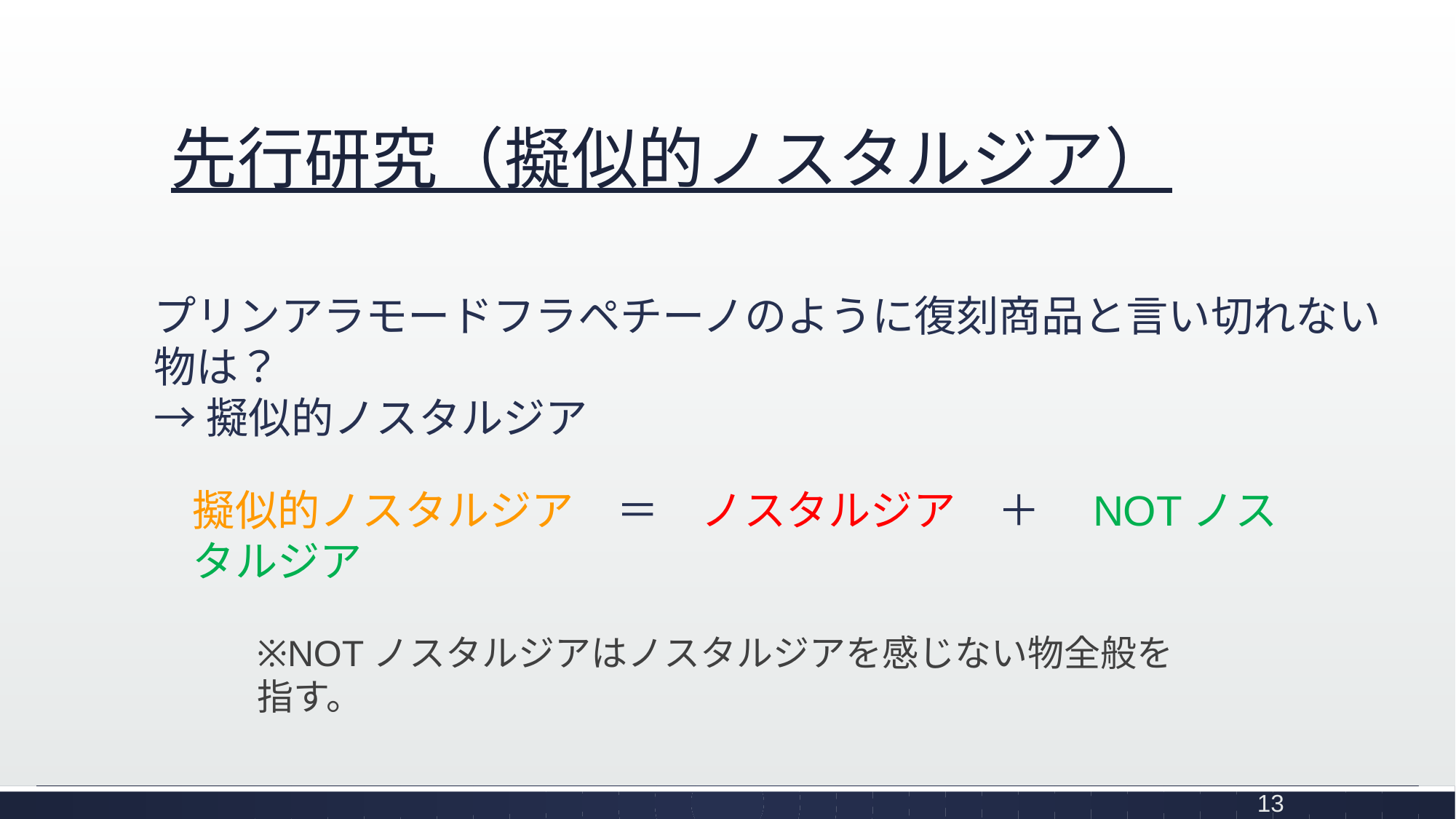

# 先行研究（擬似的ノスタルジア）
プリンアラモードフラペチーノのように復刻商品と言い切れない物は？
→擬似的ノスタルジア
擬似的ノスタルジア　＝　ノスタルジア　＋　NOTノスタルジア
※NOTノスタルジアはノスタルジアを感じない物全般を指す。
13